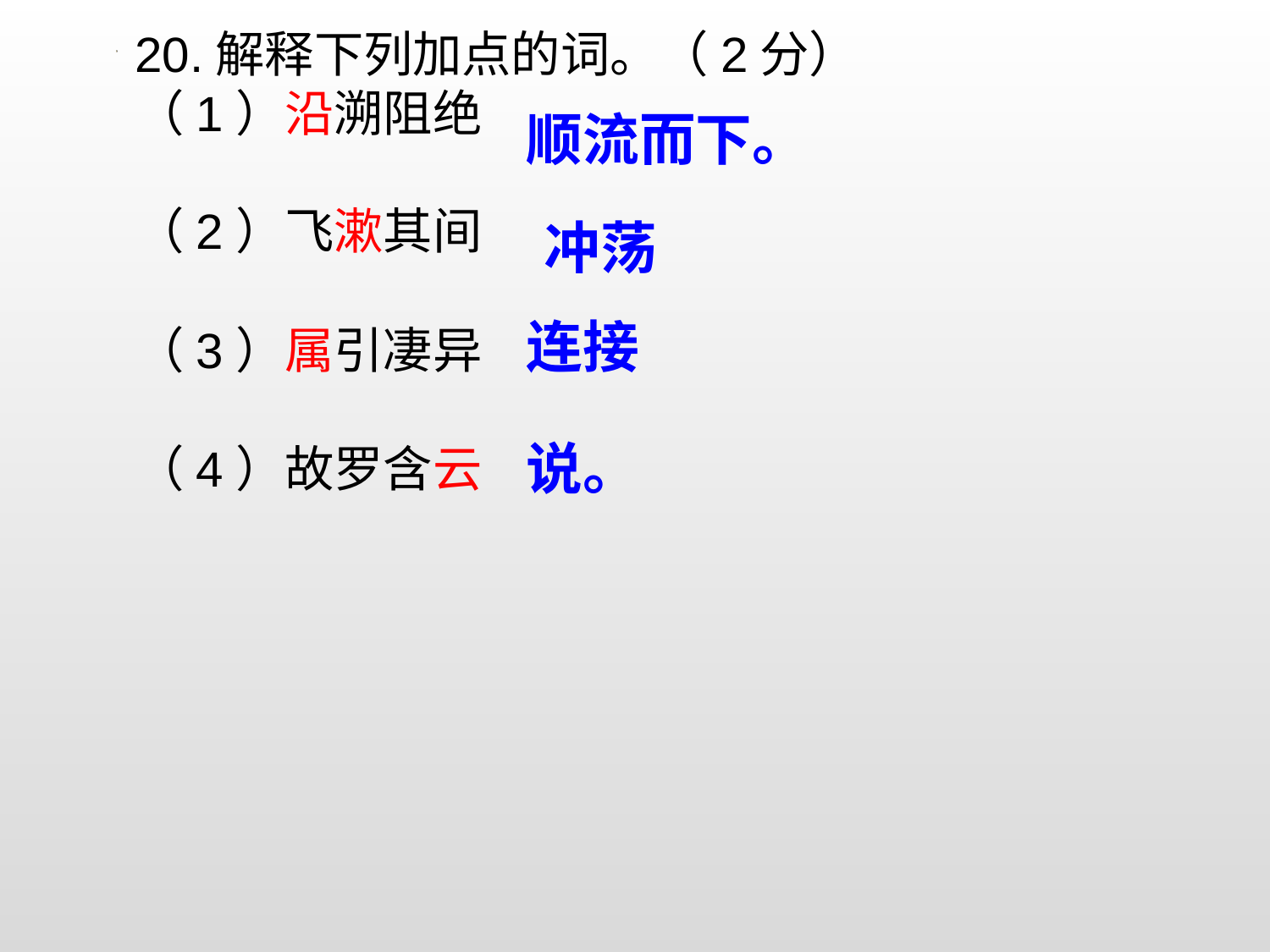

20.解释下列加点的词。（2分）
（1）沿溯阻绝

（2）飞漱其间

（3）属引凄异

（4）故罗含云
顺流而下。
冲荡
连接
说。